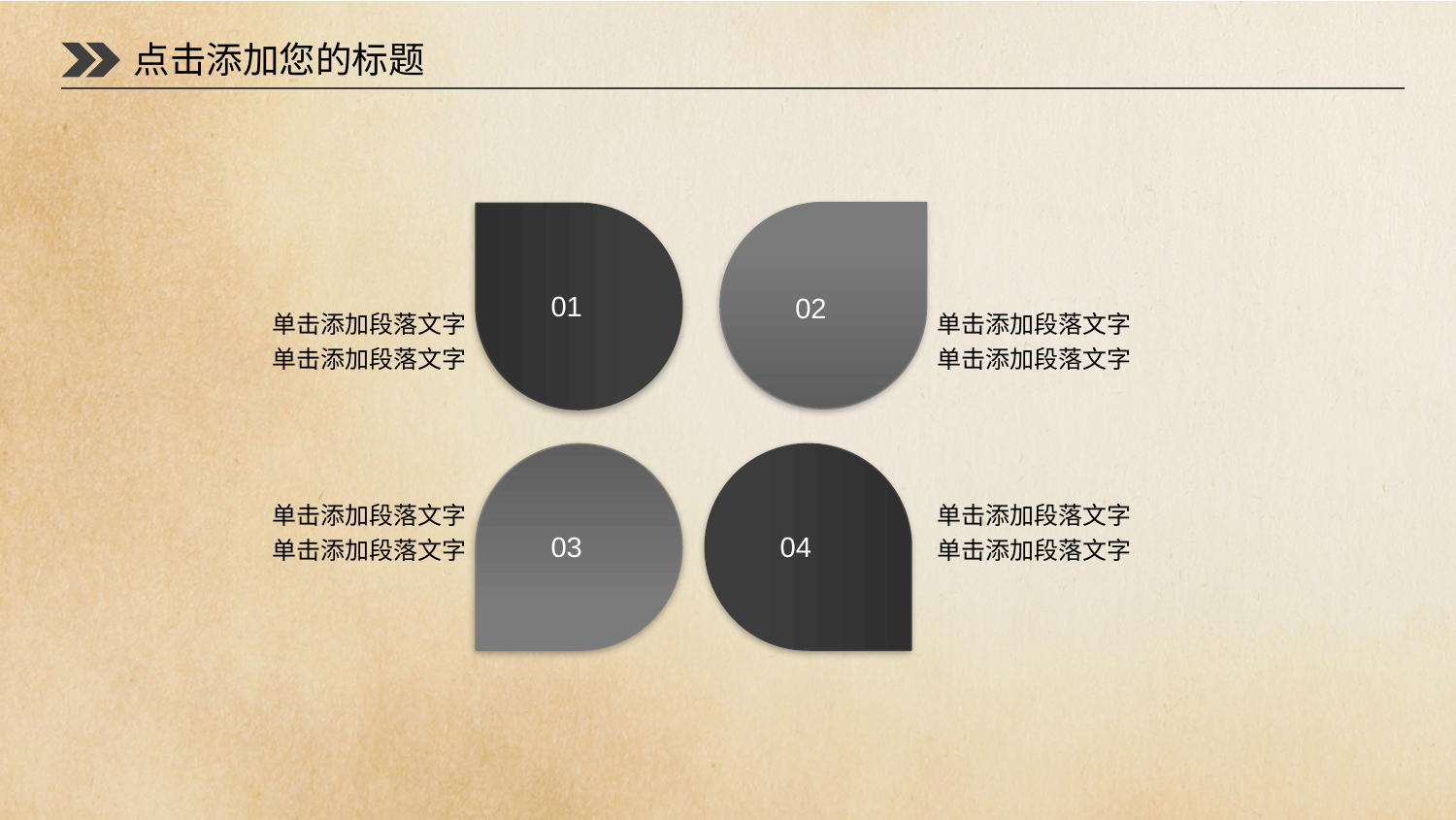

点击添加您的标题

01
02
单击添加段落文字
单击添加段落文字
单击添加段落文字
单击添加段落文字

单击添加段落文字
单击添加段落文字
单击添加段落文字
单击添加段落文字
03
04